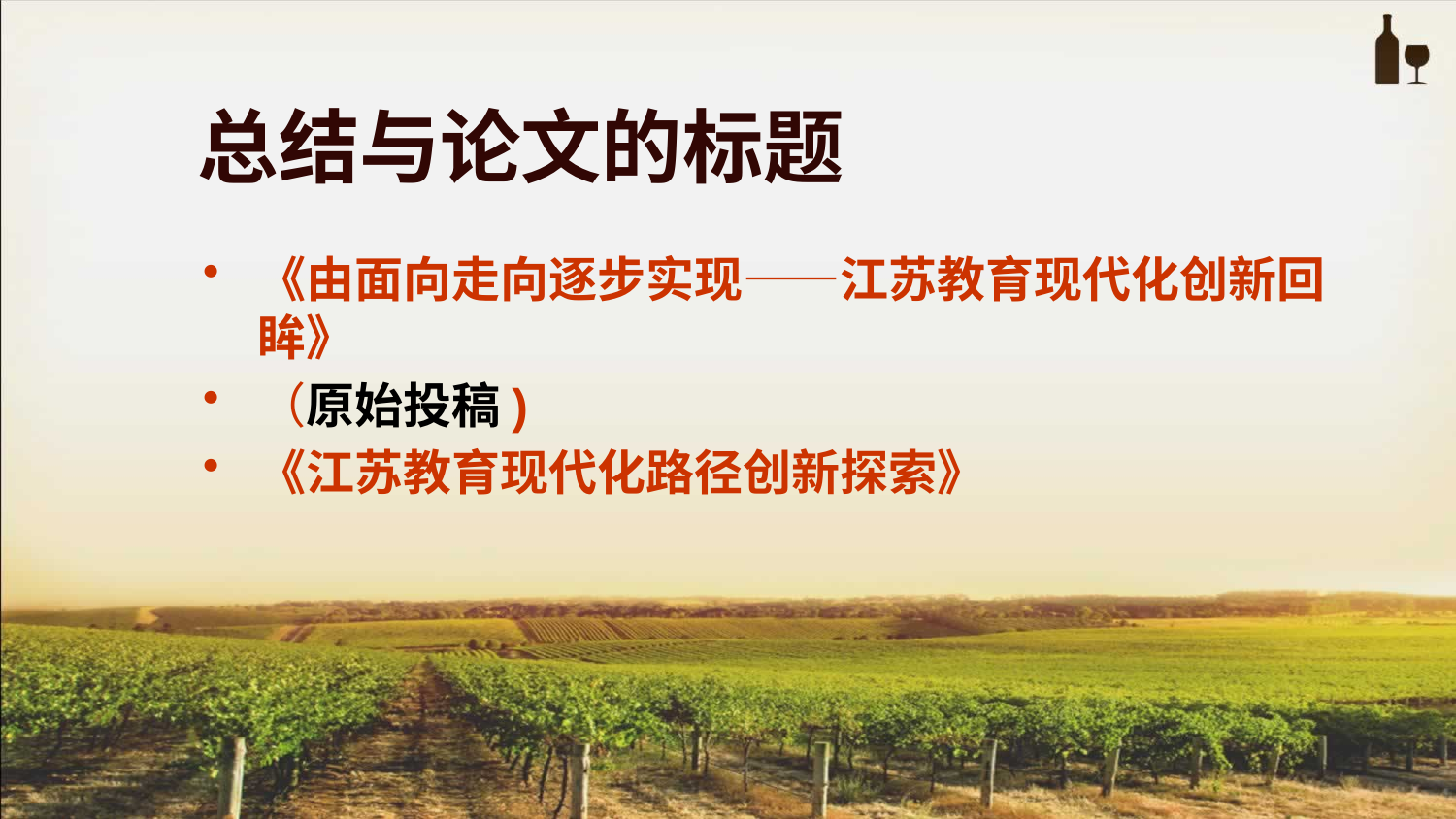

总结与论文的标题
《由面向走向逐步实现——江苏教育现代化创新回眸》
（原始投稿)
《江苏教育现代化路径创新探索》